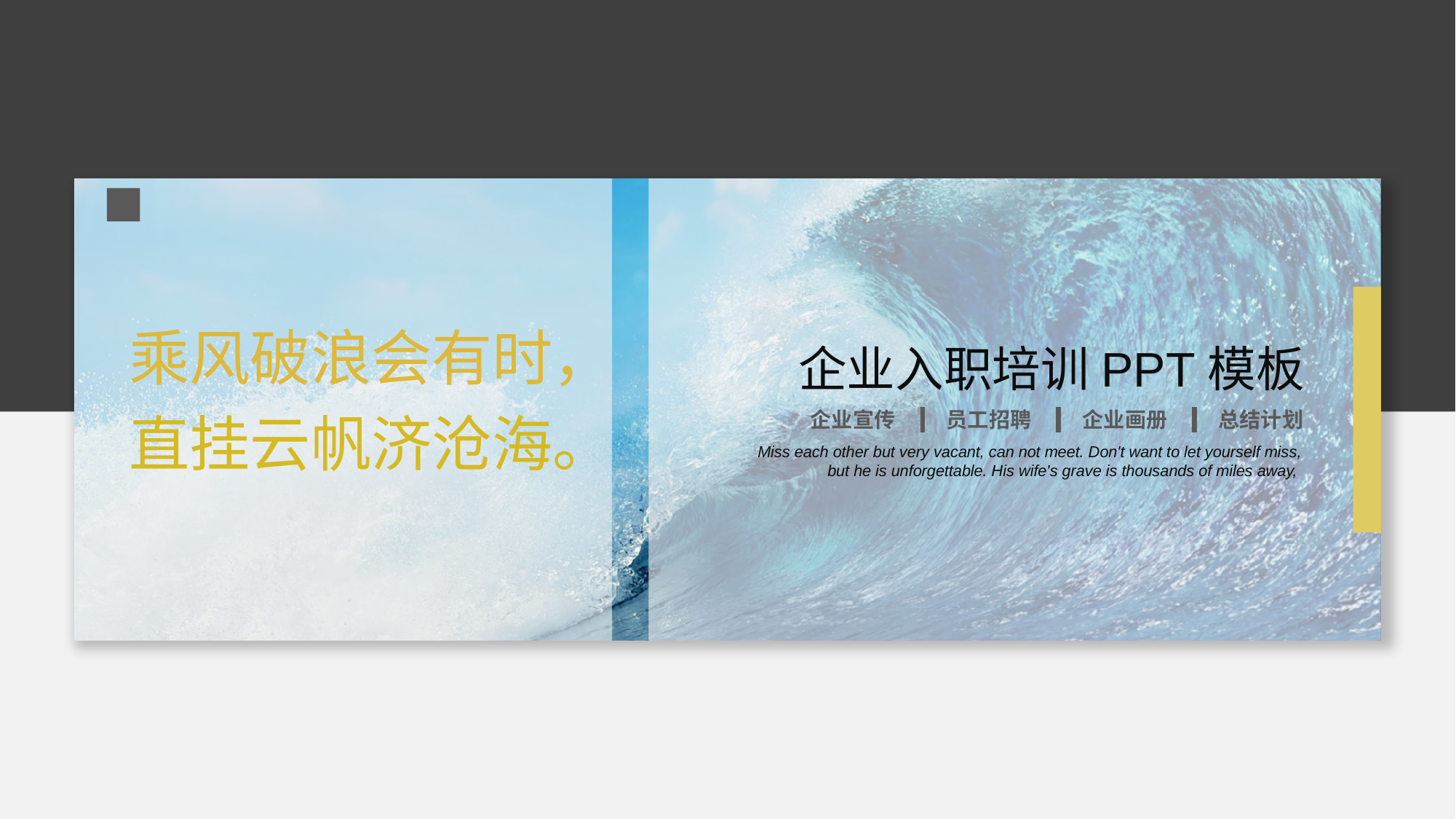

乘风破浪会有时，
直挂云帆济沧海。
企业入职培训PPT模板
总结计划
企业宣传
员工招聘
企业画册
Miss each other but very vacant, can not meet. Don't want to let yourself miss, but he is unforgettable. His wife's grave is thousands of miles away,